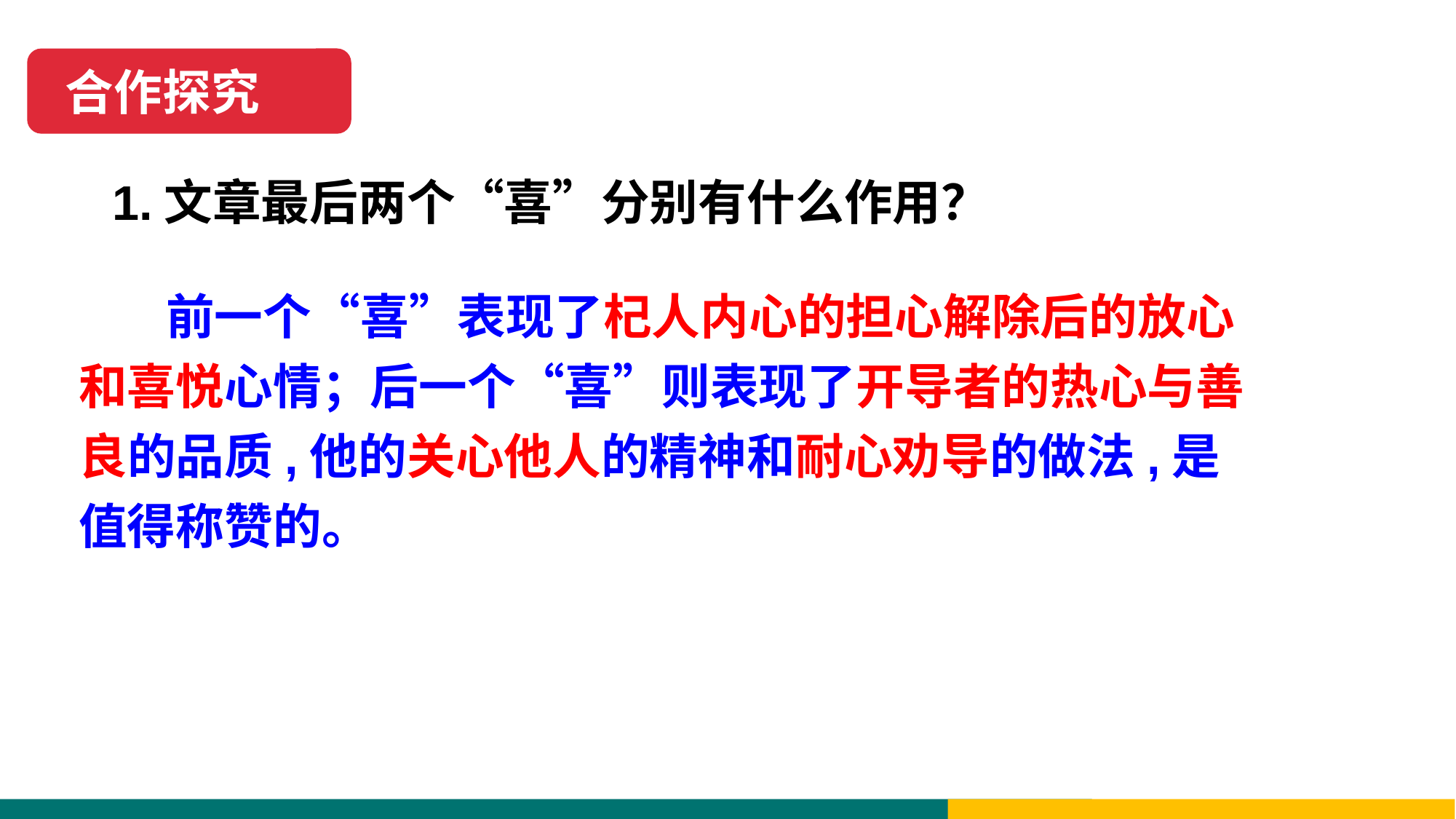

合作探究
1.文章最后两个“喜”分别有什么作用？
        前一个“喜”表现了杞人内心的担心解除后的放心和喜悦心情；后一个“喜”则表现了开导者的热心与善良的品质,他的关心他人的精神和耐心劝导的做法,是值得称赞的。